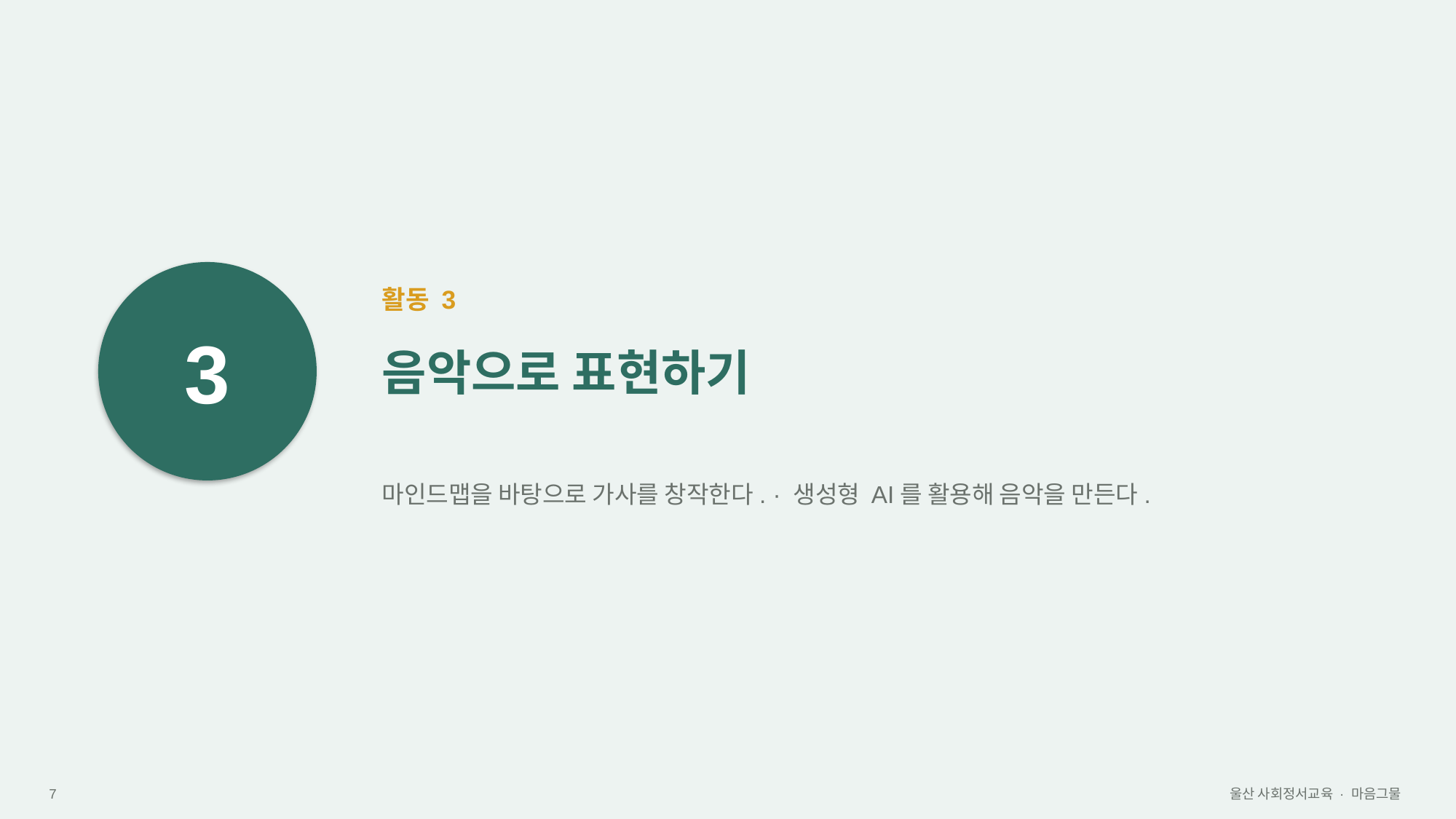

3
활동 3
음악으로 표현하기
마인드맵을 바탕으로 가사를 창작한다. · 생성형 AI를 활용해 음악을 만든다.
7
울산 사회정서교육 · 마음그물